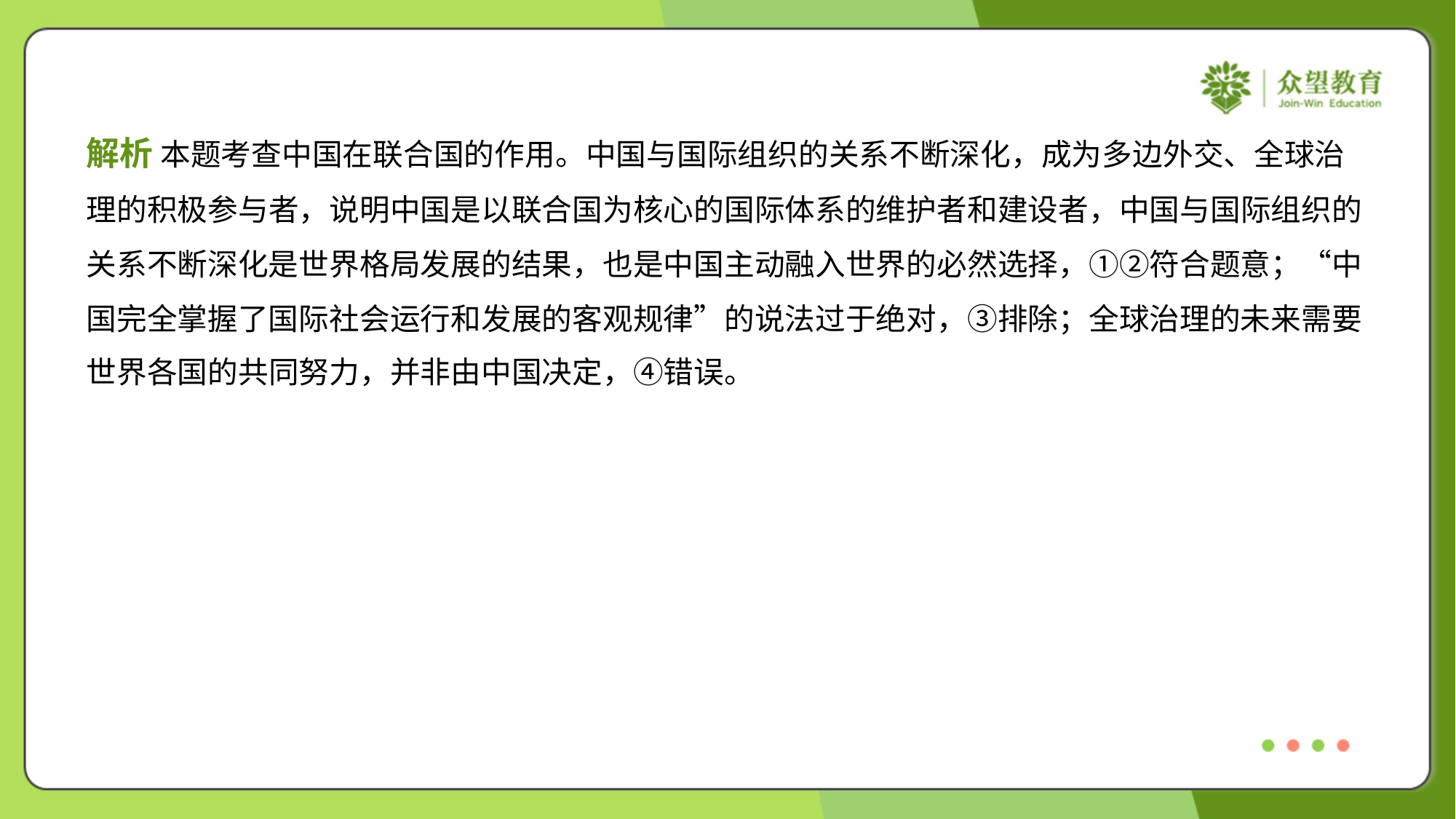

解析 本题考查中国在联合国的作用。中国与国际组织的关系不断深化，成为多边外交、全球治
理的积极参与者，说明中国是以联合国为核心的国际体系的维护者和建设者，中国与国际组织的
关系不断深化是世界格局发展的结果，也是中国主动融入世界的必然选择，①②符合题意；“中
国完全掌握了国际社会运行和发展的客观规律”的说法过于绝对，③排除；全球治理的未来需要
世界各国的共同努力，并非由中国决定，④错误。